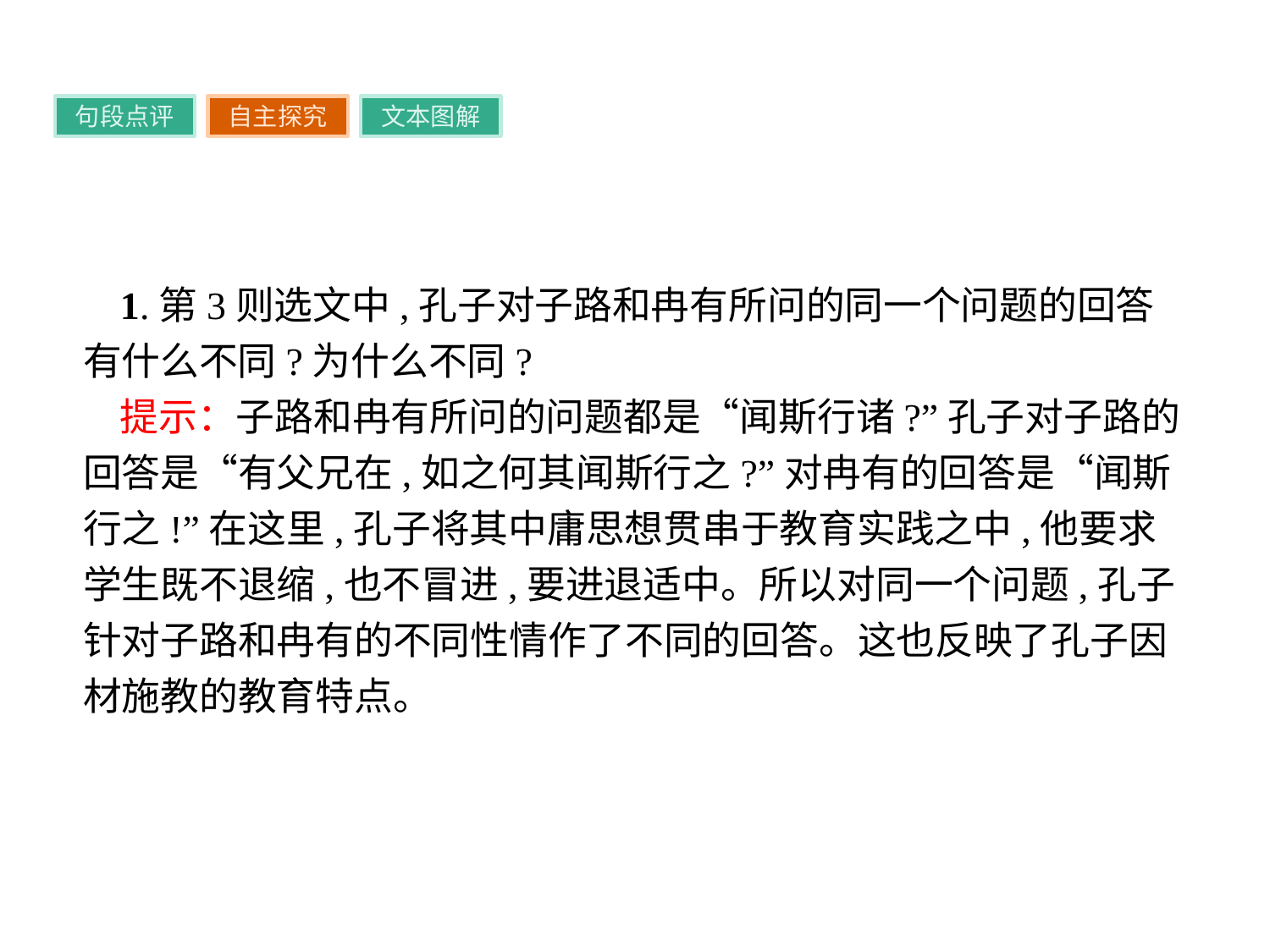

句段点评
自主探究
文本图解
1.第3则选文中,孔子对子路和冉有所问的同一个问题的回答有什么不同?为什么不同?
提示：子路和冉有所问的问题都是“闻斯行诸?”孔子对子路的回答是“有父兄在,如之何其闻斯行之?”对冉有的回答是“闻斯行之!”在这里,孔子将其中庸思想贯串于教育实践之中,他要求学生既不退缩,也不冒进,要进退适中。所以对同一个问题,孔子针对子路和冉有的不同性情作了不同的回答。这也反映了孔子因材施教的教育特点。